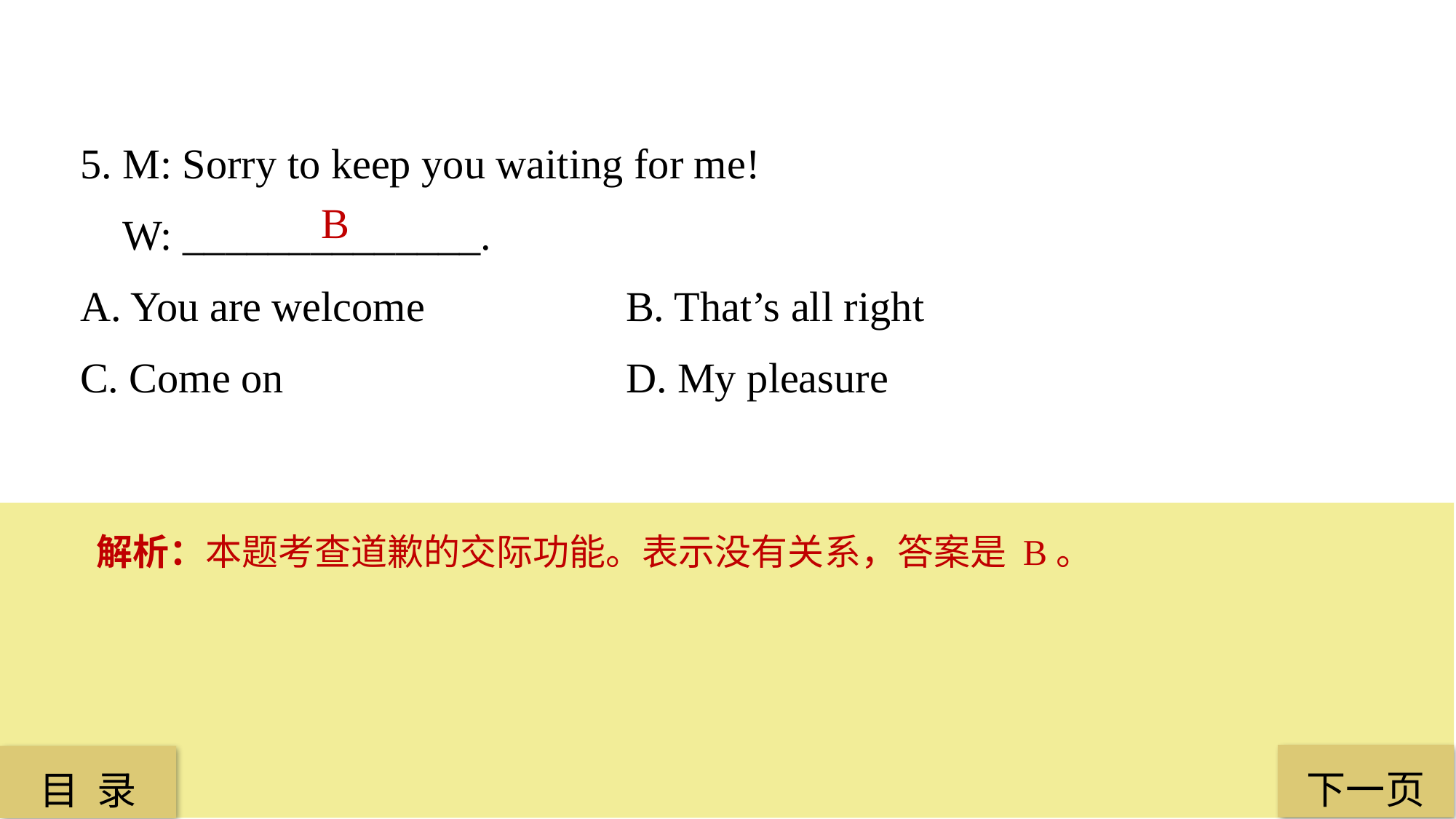

5. M: Sorry to keep you waiting for me!
    W: ______________.
A. You are welcome 		B. That’s all right
C. Come on 				D. My pleasure
 B
解析：本题考查道歉的交际功能。表示没有关系，答案是 B。